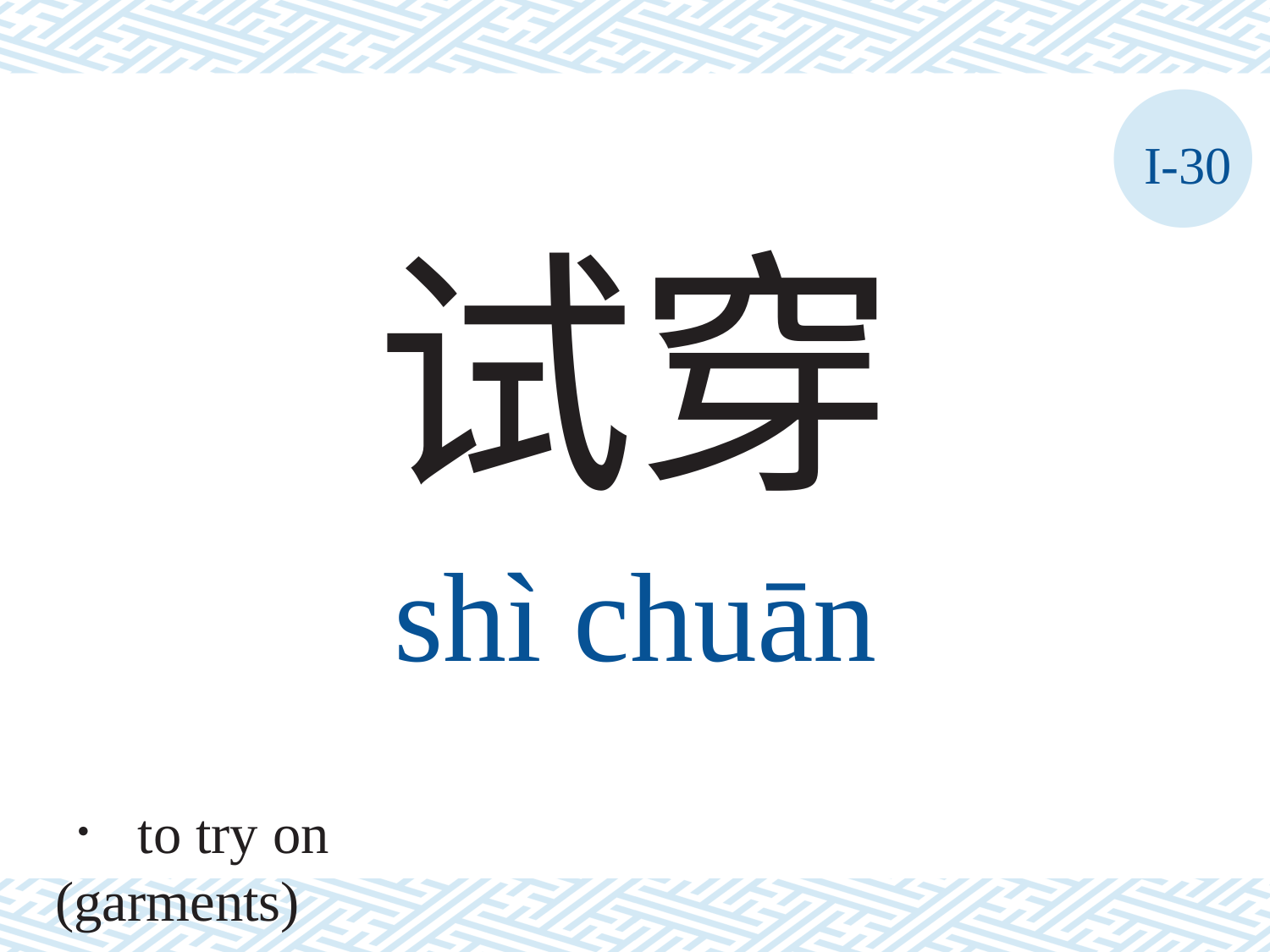

I-30
试穿
shì	chuān
． to try on (garments)